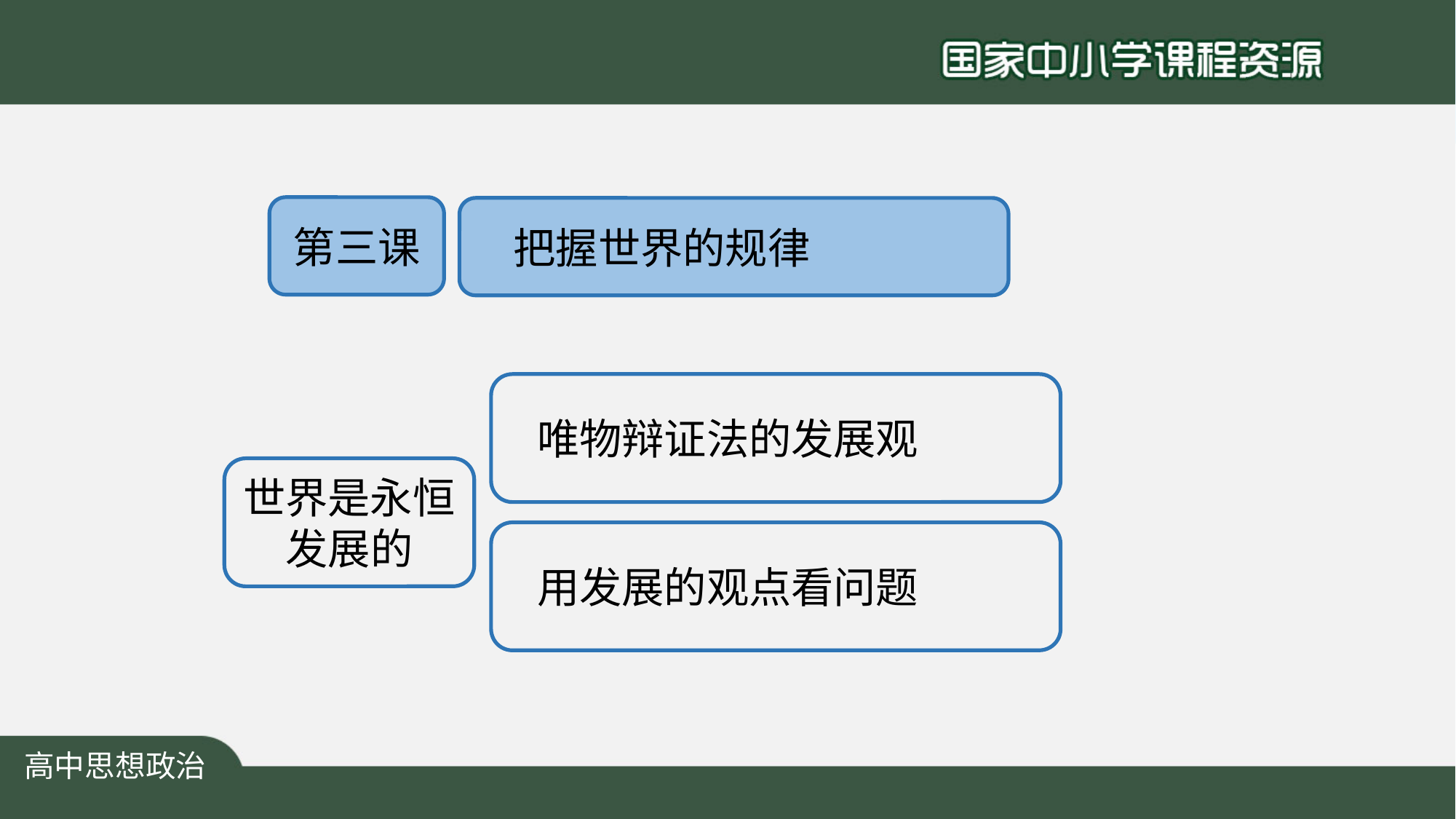

第三课
   把握世界的规律
  唯物辩证法的发展观
世界是永恒发展的
  用发展的观点看问题